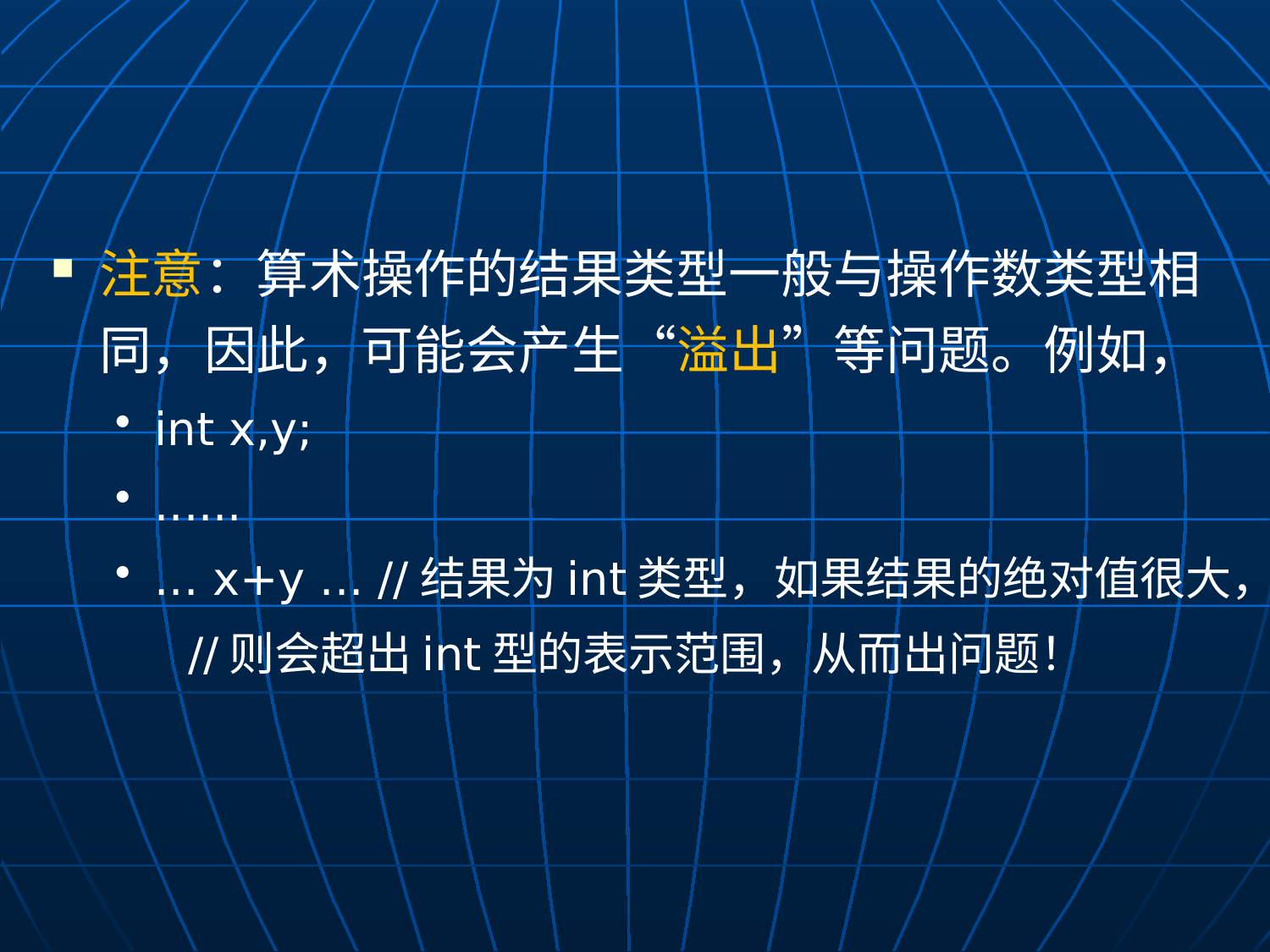

#
注意：算术操作的结果类型一般与操作数类型相同，因此，可能会产生“溢出”等问题。例如，
int x,y;
......
... x+y ... //结果为int类型，如果结果的绝对值很大，
		     //则会超出int型的表示范围，从而出问题！